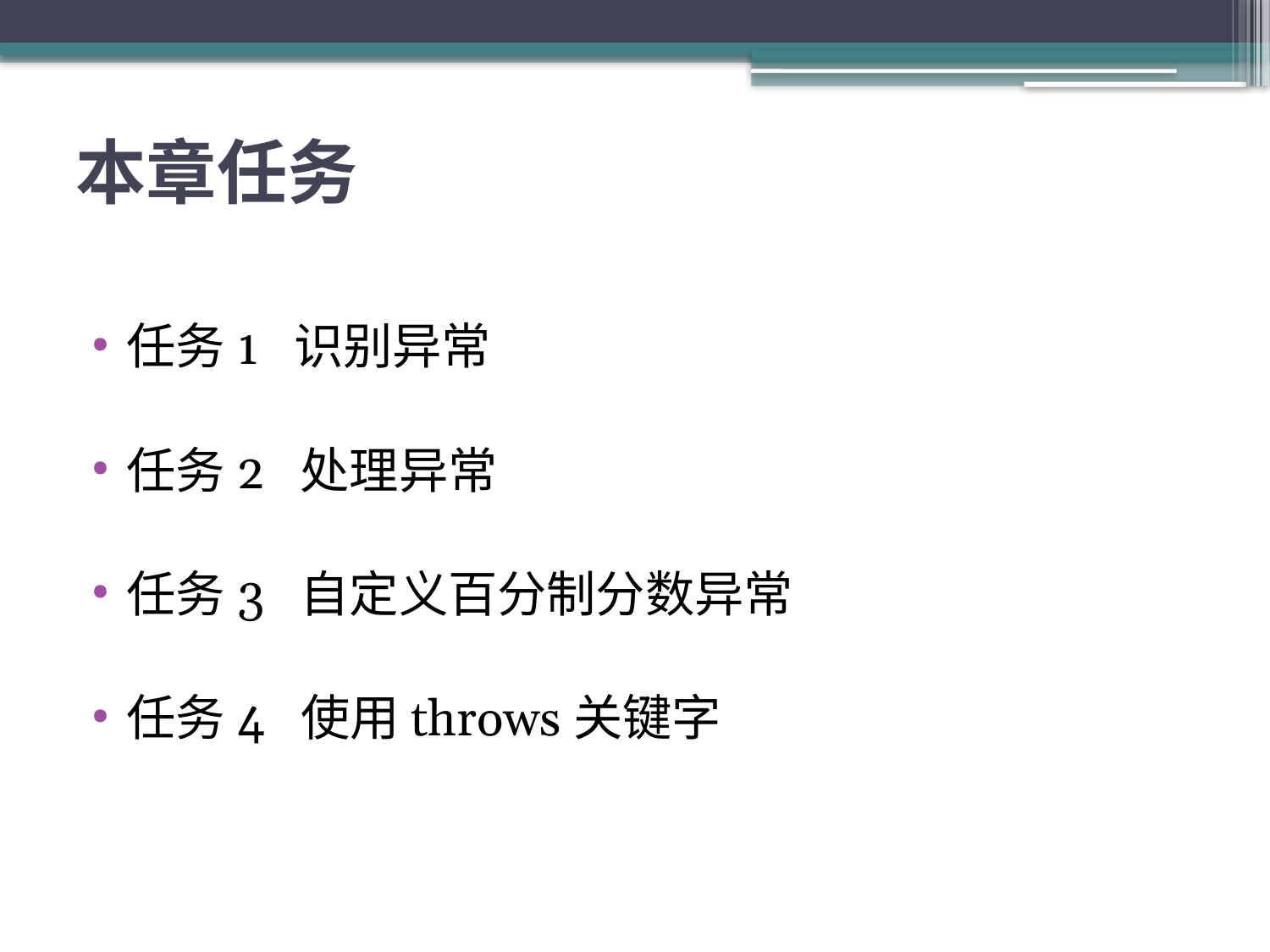

# 本章任务
任务1  识别异常
任务2  处理异常
任务3  自定义百分制分数异常
任务4  使用throws关键字